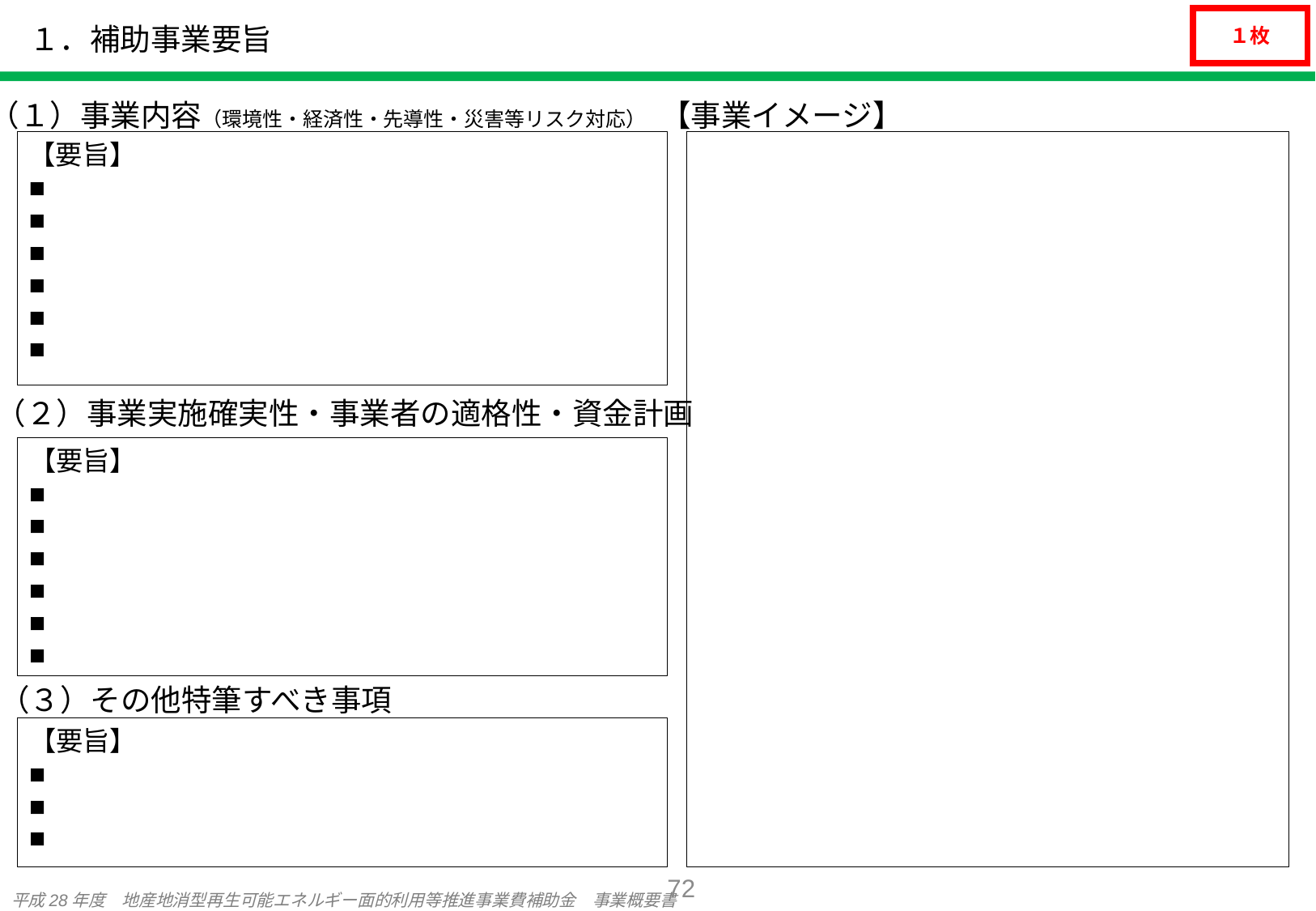

１枚
# １．補助事業要旨
（１）事業内容（環境性・経済性・先導性・災害等リスク対応）
【事業イメージ】

【要旨】
■
■
■
■
■
■
（２）事業実施確実性・事業者の適格性・資金計画
【要旨】
■
■
■
■
■
■
（３）その他特筆すべき事項
【要旨】
■
■
■
72